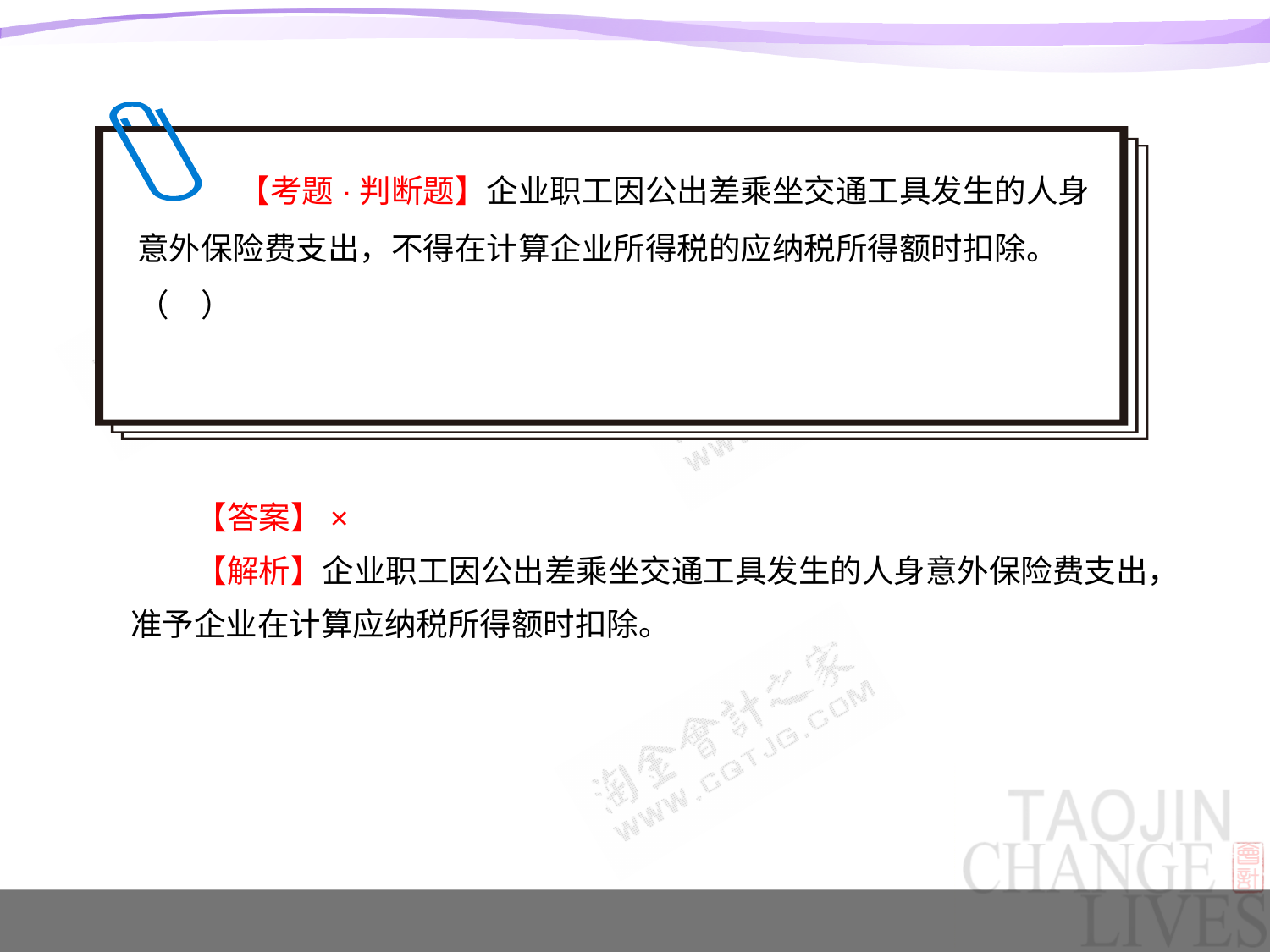

【考题·判断题】企业职工因公出差乘坐交通工具发生的人身意外保险费支出，不得在计算企业所得税的应纳税所得额时扣除。（　）

【答案】×
【解析】企业职工因公出差乘坐交通工具发生的人身意外保险费支出，准予企业在计算应纳税所得额时扣除。